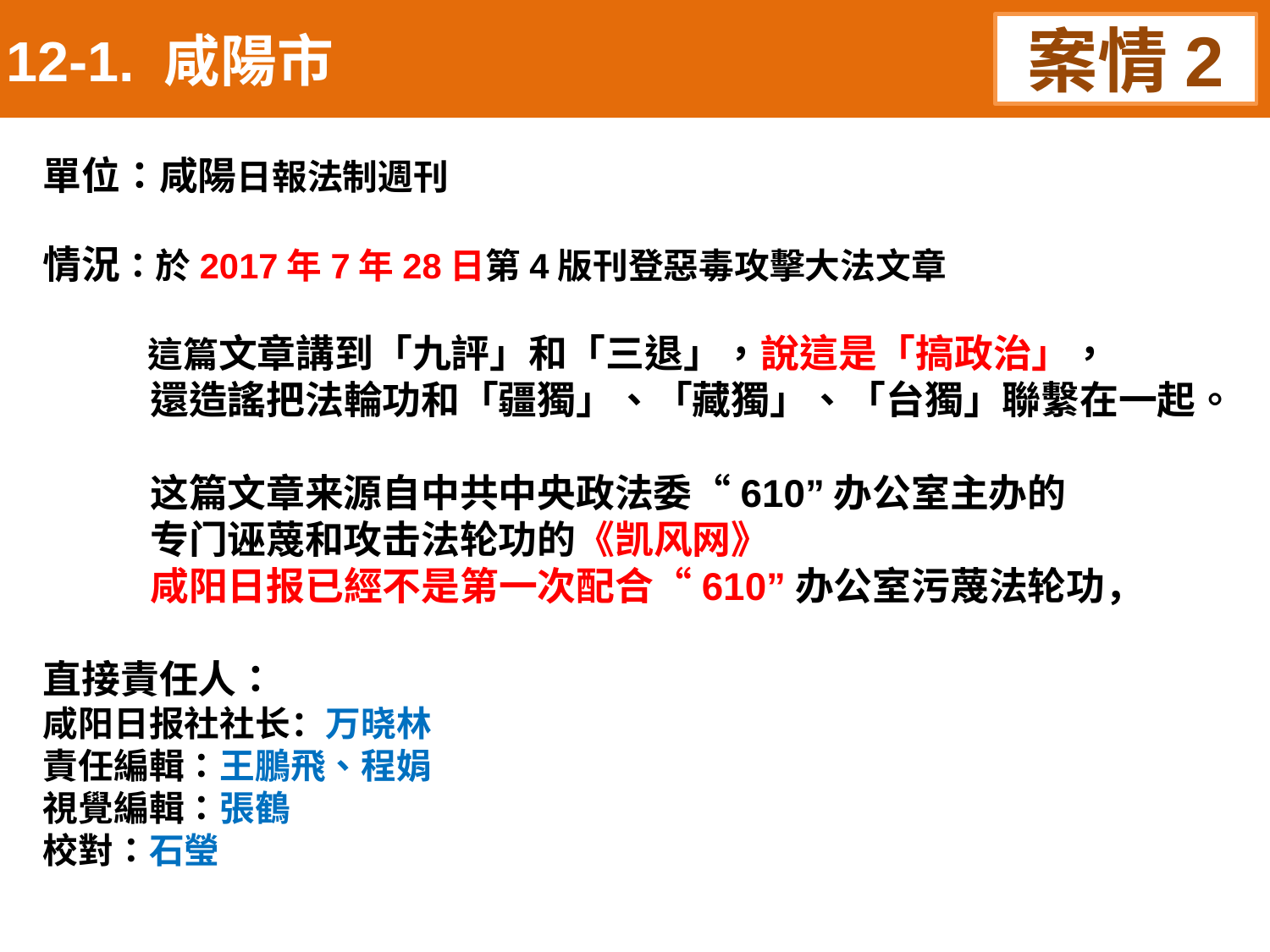

12-1. 咸陽市
案情2

單位：咸陽日報法制週刊

情況：於2017年7年28日第4版刊登惡毒攻擊大法文章

            這篇文章講到「九評」和「三退」，說這是「搞政治」，
           還造謠把法輪功和「疆獨」、「藏獨」、「台獨」聯繫在一起。

           这篇文章来源自中共中央政法委“610”办公室主办的
           专门诬蔑和攻击法轮功的《凯风网》
           咸阳日报已經不是第一次配合“610”办公室污蔑法轮功，

直接責任人：
咸阳日报社社长：万晓林
責任編輯：王鵬飛、程娟
視覺編輯：張鶴
校對：石瑩